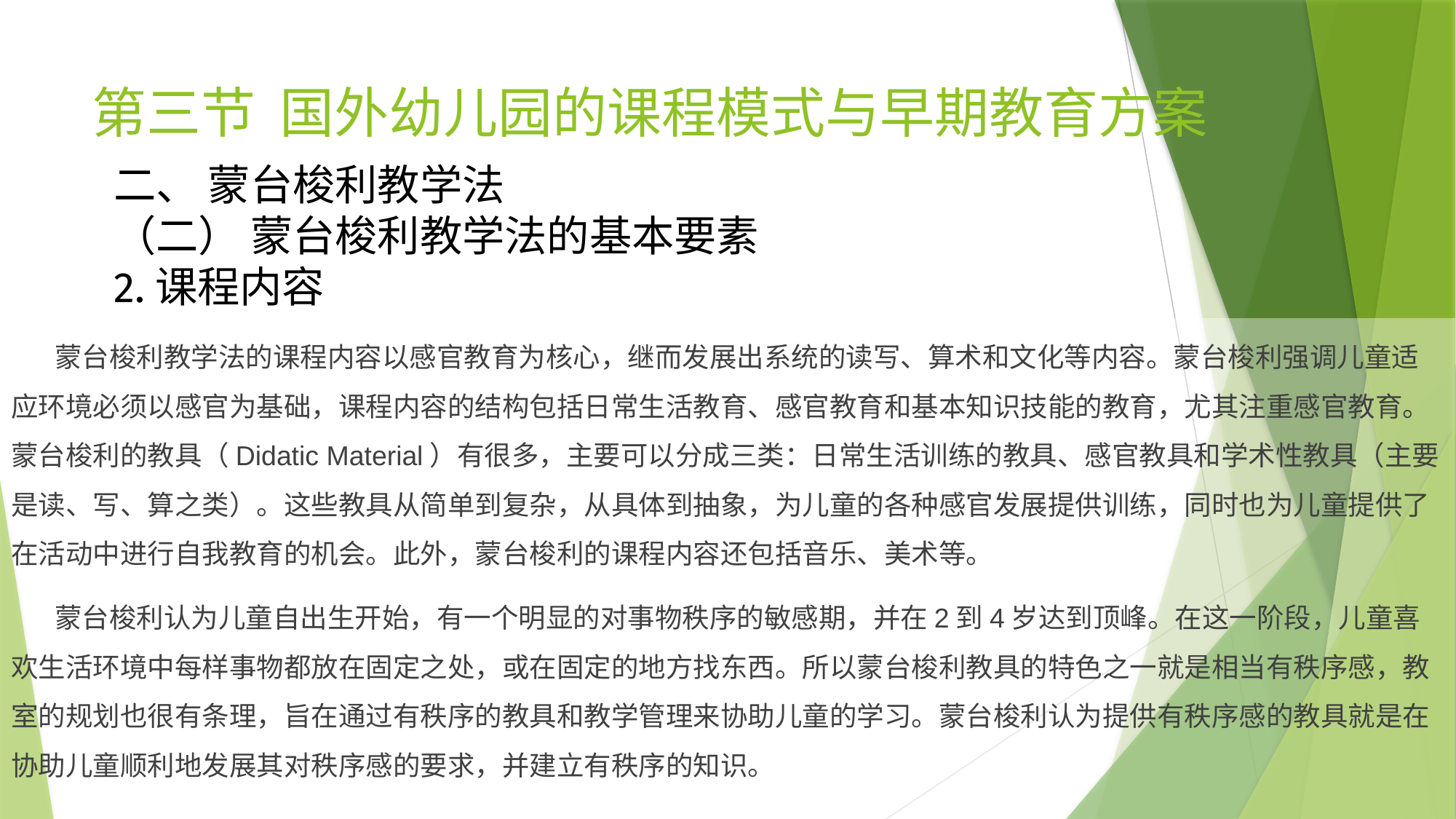

# 第三节  国外幼儿园的课程模式与早期教育方案
二、 蒙台梭利教学法
（二） 蒙台梭利教学法的基本要素
2.课程内容
      蒙台梭利教学法的课程内容以感官教育为核心，继而发展出系统的读写、算术和文化等内容。蒙台梭利强调儿童适应环境必须以感官为基础，课程内容的结构包括日常生活教育、感官教育和基本知识技能的教育，尤其注重感官教育。蒙台梭利的教具（Didatic Material）有很多，主要可以分成三类：日常生活训练的教具、感官教具和学术性教具（主要是读、写、算之类）。这些教具从简单到复杂，从具体到抽象，为儿童的各种感官发展提供训练，同时也为儿童提供了在活动中进行自我教育的机会。此外，蒙台梭利的课程内容还包括音乐、美术等。
      蒙台梭利认为儿童自出生开始，有一个明显的对事物秩序的敏感期，并在2到4岁达到顶峰。在这一阶段，儿童喜欢生活环境中每样事物都放在固定之处，或在固定的地方找东西。所以蒙台梭利教具的特色之一就是相当有秩序感，教室的规划也很有条理，旨在通过有秩序的教具和教学管理来协助儿童的学习。蒙台梭利认为提供有秩序感的教具就是在协助儿童顺利地发展其对秩序感的要求，并建立有秩序的知识。